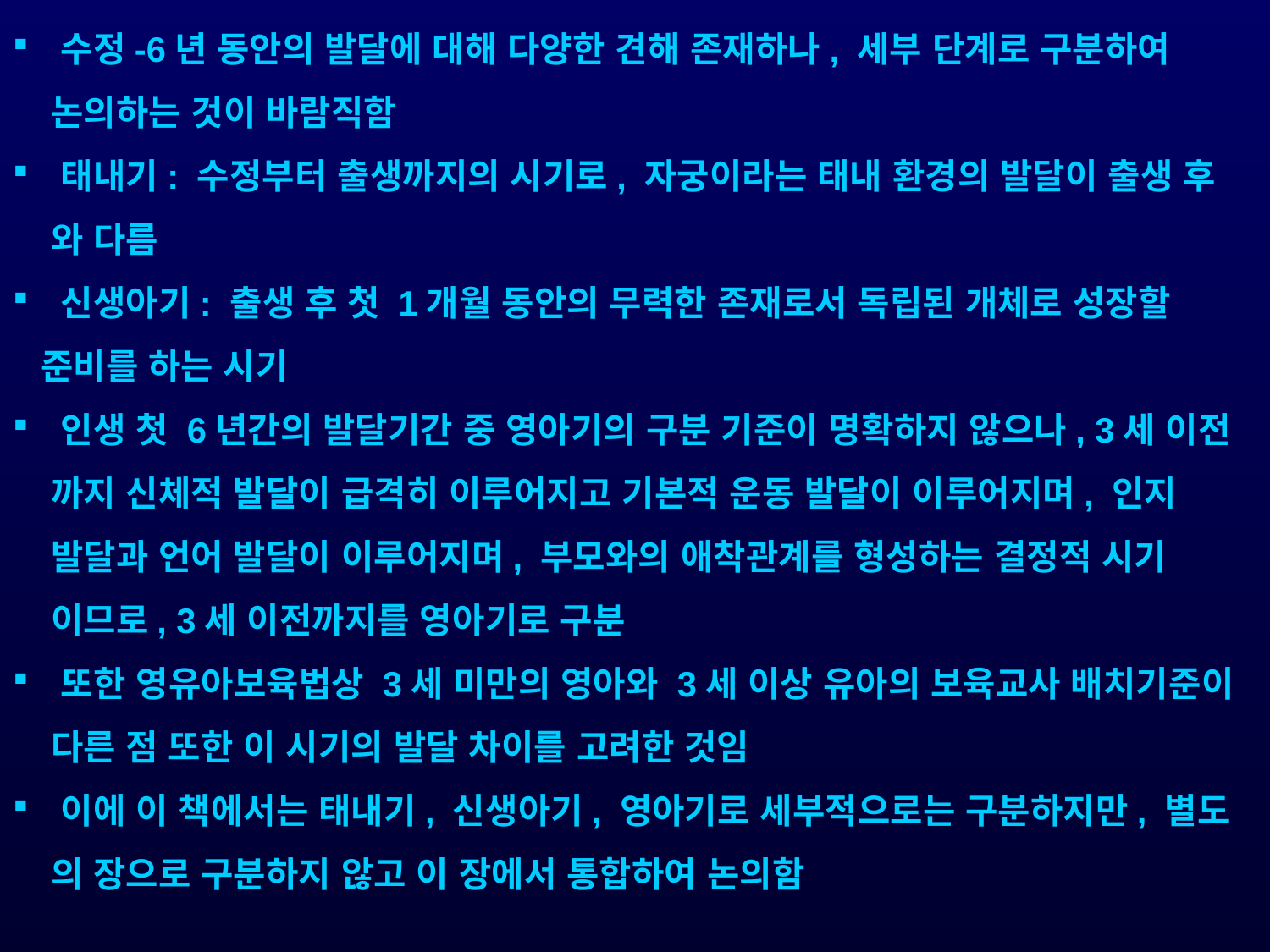

수정-6년 동안의 발달에 대해 다양한 견해 존재하나, 세부 단계로 구분하여
   논의하는 것이 바람직함
 태내기: 수정부터 출생까지의 시기로, 자궁이라는 태내 환경의 발달이 출생 후
   와 다름
 신생아기: 출생 후 첫 1개월 동안의 무력한 존재로서 독립된 개체로 성장할
  준비를 하는 시기
 인생 첫 6년간의 발달기간 중 영아기의 구분 기준이 명확하지 않으나, 3세 이전
   까지 신체적 발달이 급격히 이루어지고 기본적 운동 발달이 이루어지며, 인지
   발달과 언어 발달이 이루어지며, 부모와의 애착관계를 형성하는 결정적 시기
   이므로, 3세 이전까지를 영아기로 구분
 또한 영유아보육법상 3세 미만의 영아와 3세 이상 유아의 보육교사 배치기준이
   다른 점 또한 이 시기의 발달 차이를 고려한 것임
 이에 이 책에서는 태내기, 신생아기, 영아기로 세부적으로는 구분하지만, 별도
   의 장으로 구분하지 않고 이 장에서 통합하여 논의함